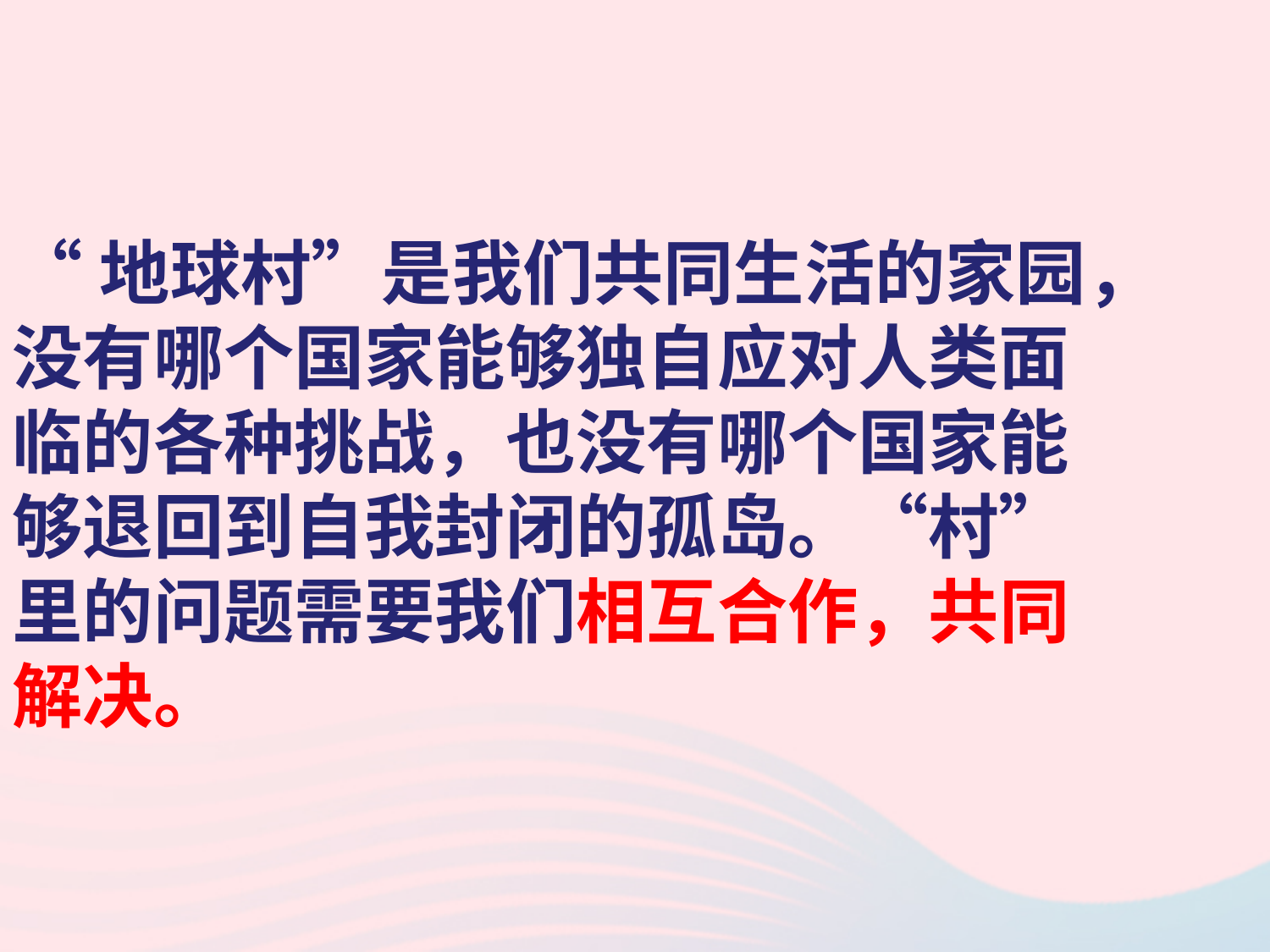

“地球村”是我们共同生活的家园，没有哪个国家能够独自应对人类面临的各种挑战，也没有哪个国家能够退回到自我封闭的孤岛。“村”里的问题需要我们相互合作，共同解决。